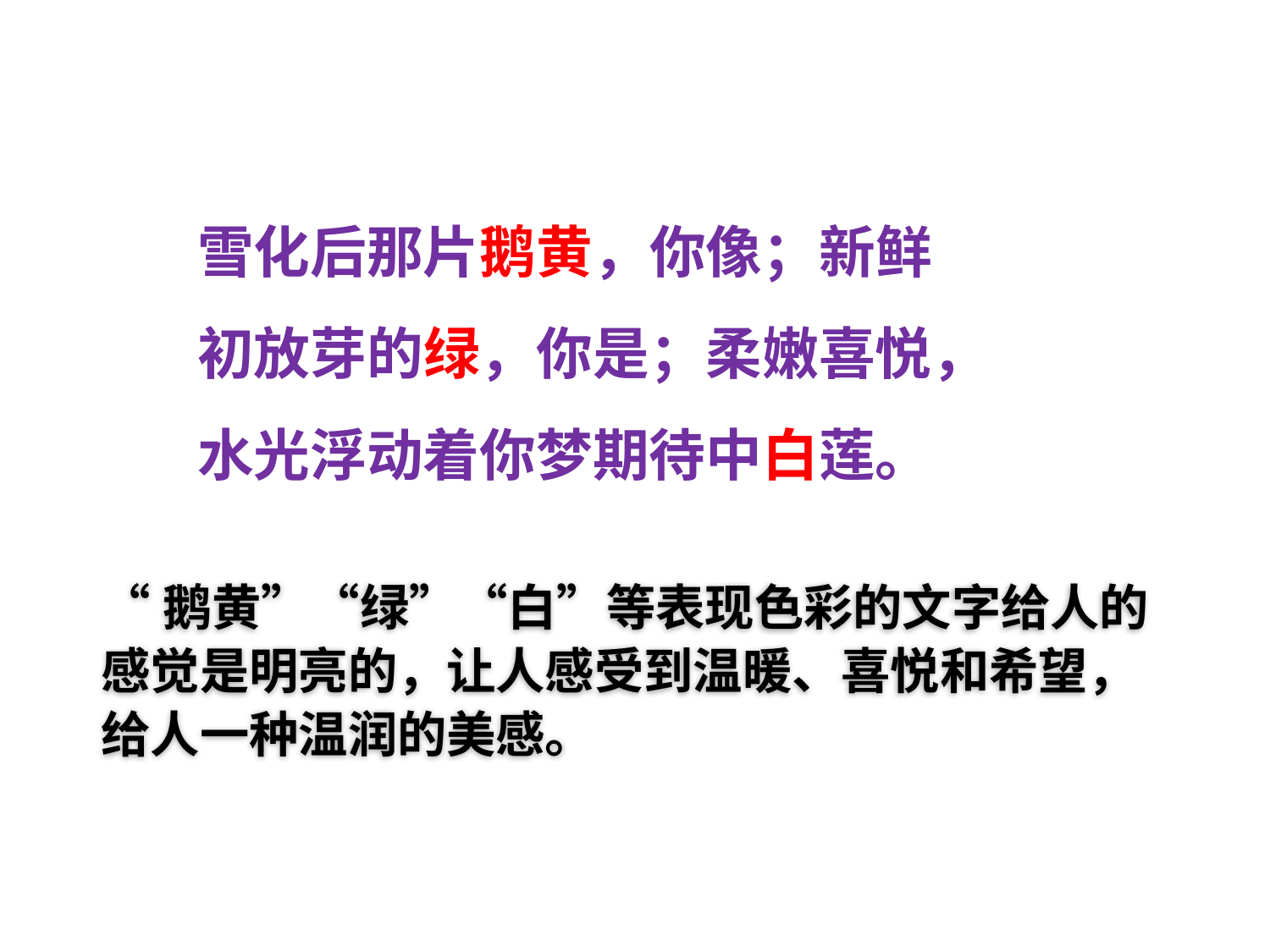

雪化后那片鹅黄，你像；新鲜
初放芽的绿，你是；柔嫩喜悦，
水光浮动着你梦期待中白莲。
“鹅黄”“绿”“白”等表现色彩的文字给人的感觉是明亮的，让人感受到温暖、喜悦和希望，给人一种温润的美感。